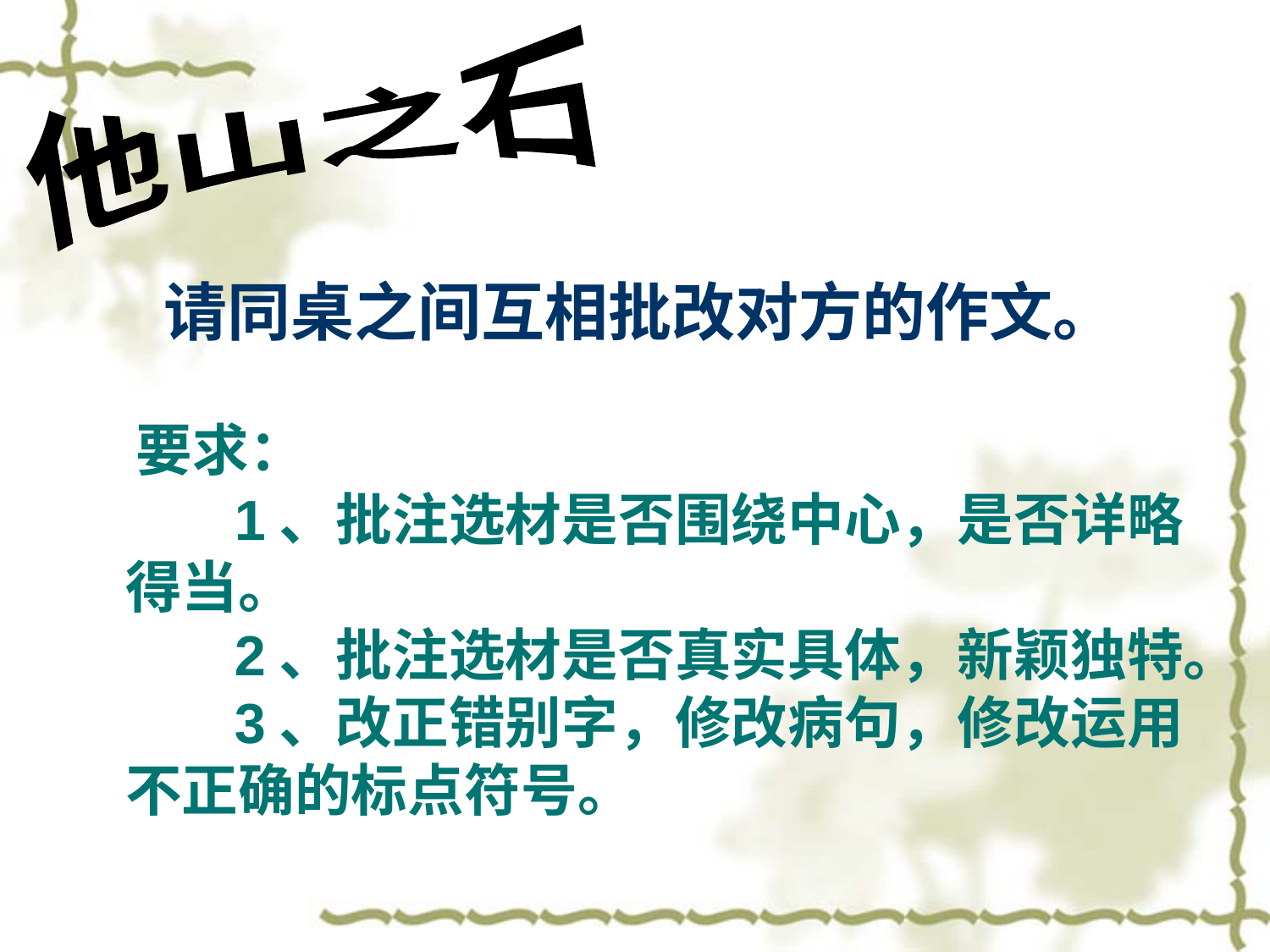

他山之石
请同桌之间互相批改对方的作文。

   要求：
          1、批注选材是否围绕中心，是否详略得当。
          2、批注选材是否真实具体，新颖独特。
          3、改正错别字，修改病句，修改运用不正确的标点符号。